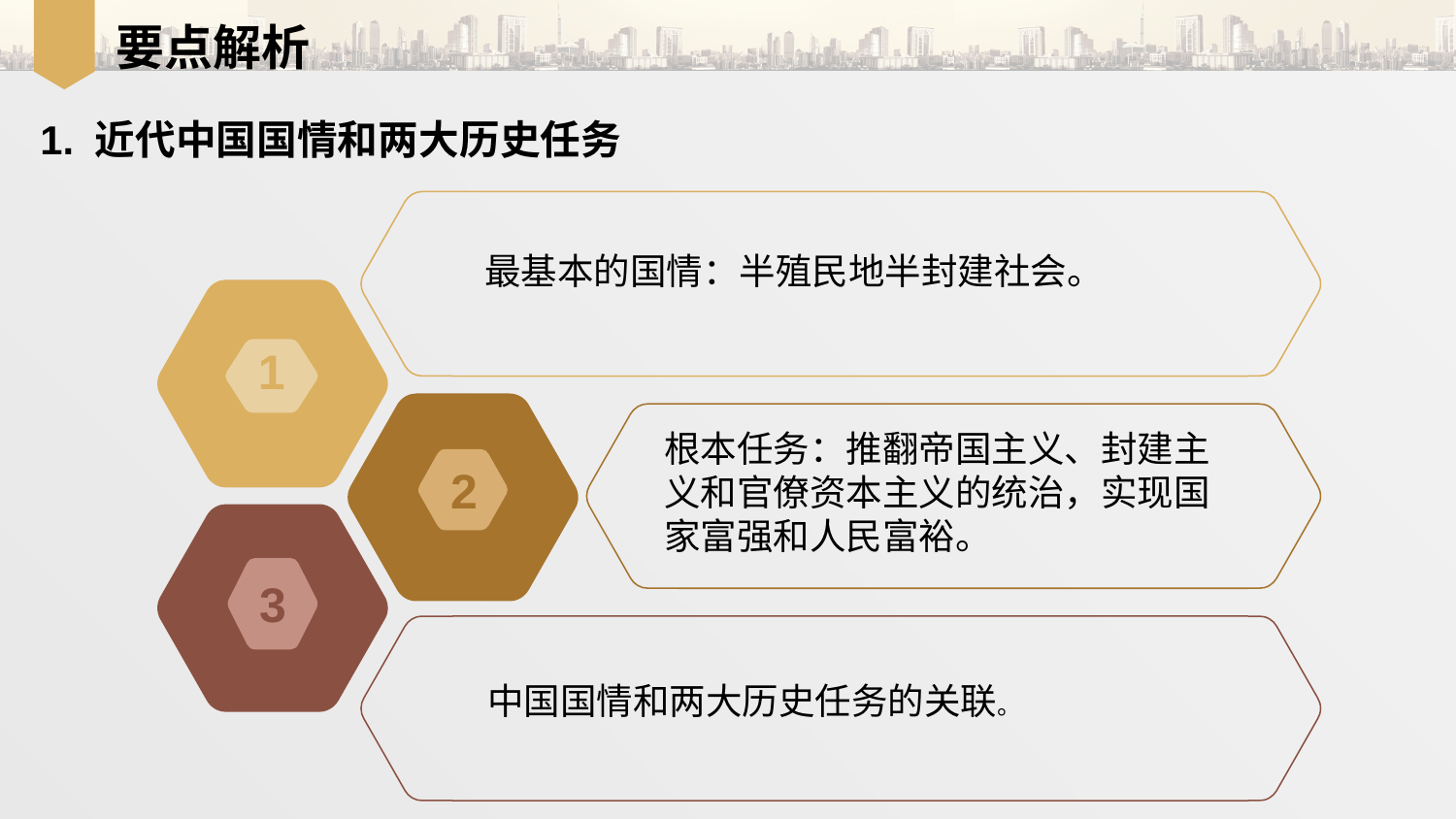

要点解析
1. 近代中国国情和两大历史任务

最基本的国情：半殖民地半封建社会。

1

根本任务：推翻帝国主义、封建主义和官僚资本主义的统治，实现国家富强和人民富裕。

2

3

中国国情和两大历史任务的关联。